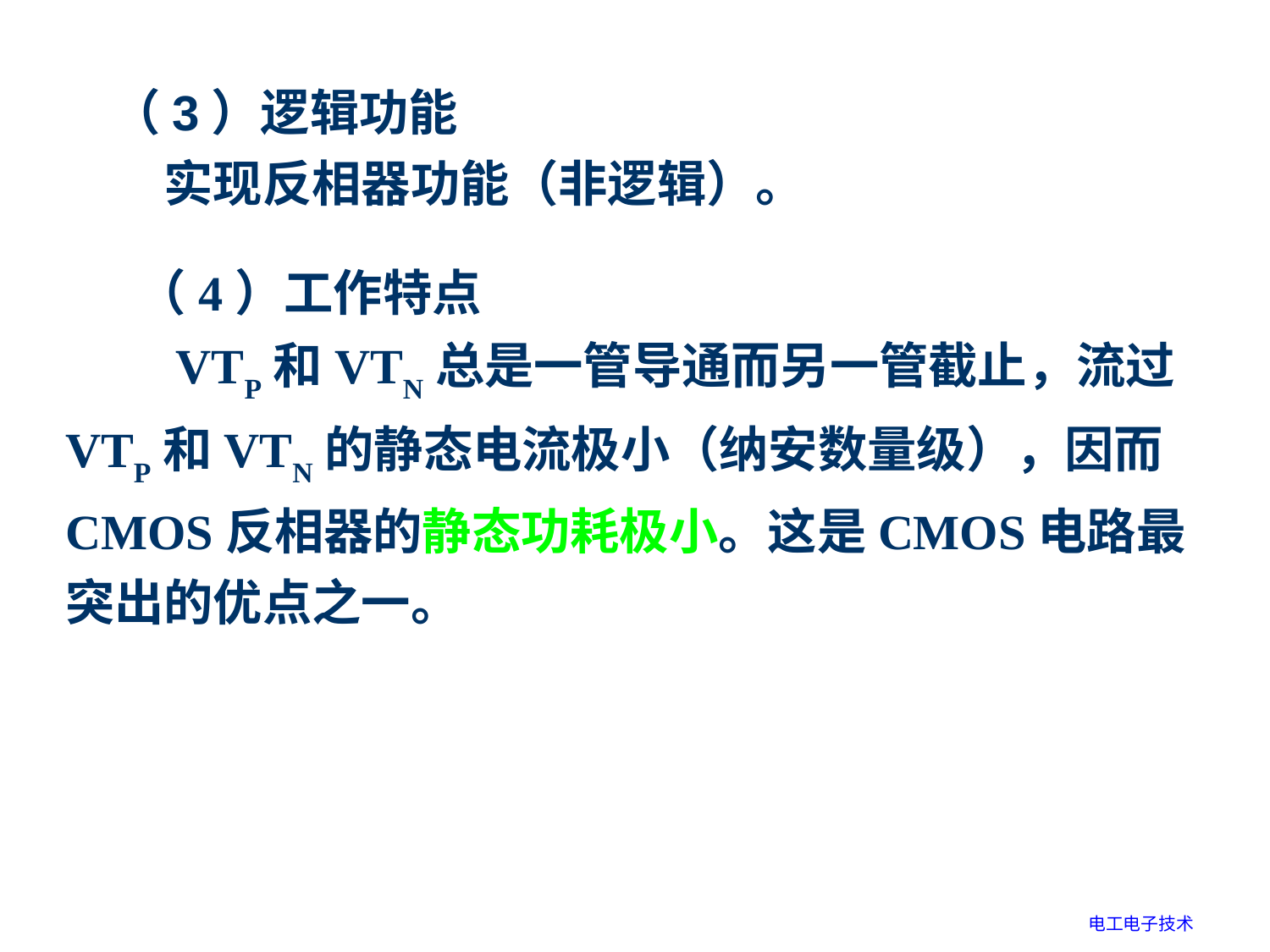

（3）逻辑功能
　　实现反相器功能（非逻辑）。
　  （4）工作特点
　　VTP和VTN总是一管导通而另一管截止，流过VTP和VTN的静态电流极小（纳安数量级），因而CMOS反相器的静态功耗极小。这是CMOS电路最突出的优点之一。
电工电子技术
119